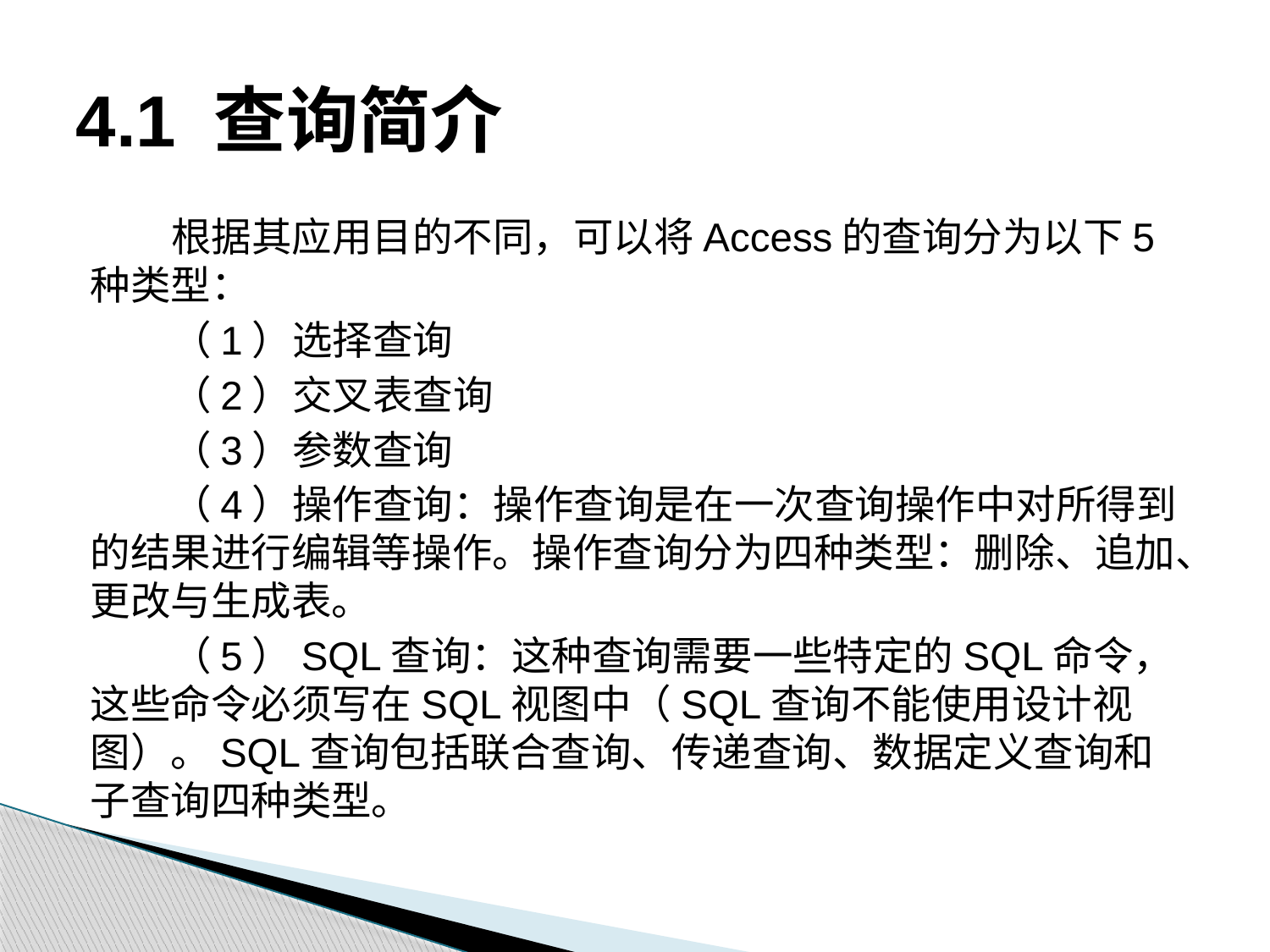

# 4.1 查询简介
根据其应用目的不同，可以将Access的查询分为以下5种类型：
（1）选择查询
（2）交叉表查询
（3）参数查询
（4）操作查询：操作查询是在一次查询操作中对所得到的结果进行编辑等操作。操作查询分为四种类型：删除、追加、更改与生成表。
（5）SQL查询：这种查询需要一些特定的SQL命令，这些命令必须写在SQL视图中（SQL查询不能使用设计视图）。SQL查询包括联合查询、传递查询、数据定义查询和子查询四种类型。